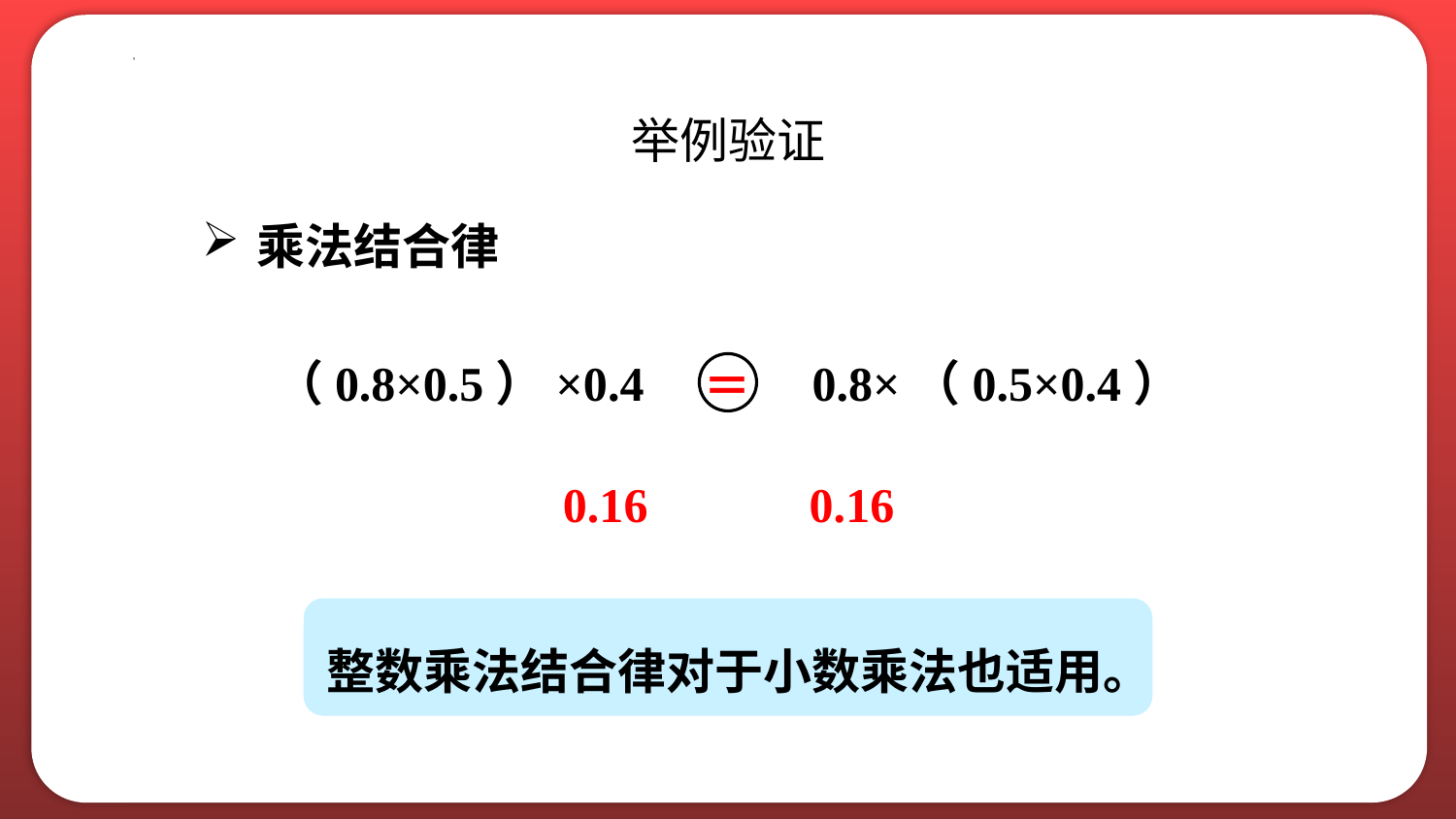

举例验证
乘法结合律
（0.8×0.5）×0.4
0.8×（0.5×0.4）

＝
0.16
0.16

整数乘法结合律对于小数乘法也适用。